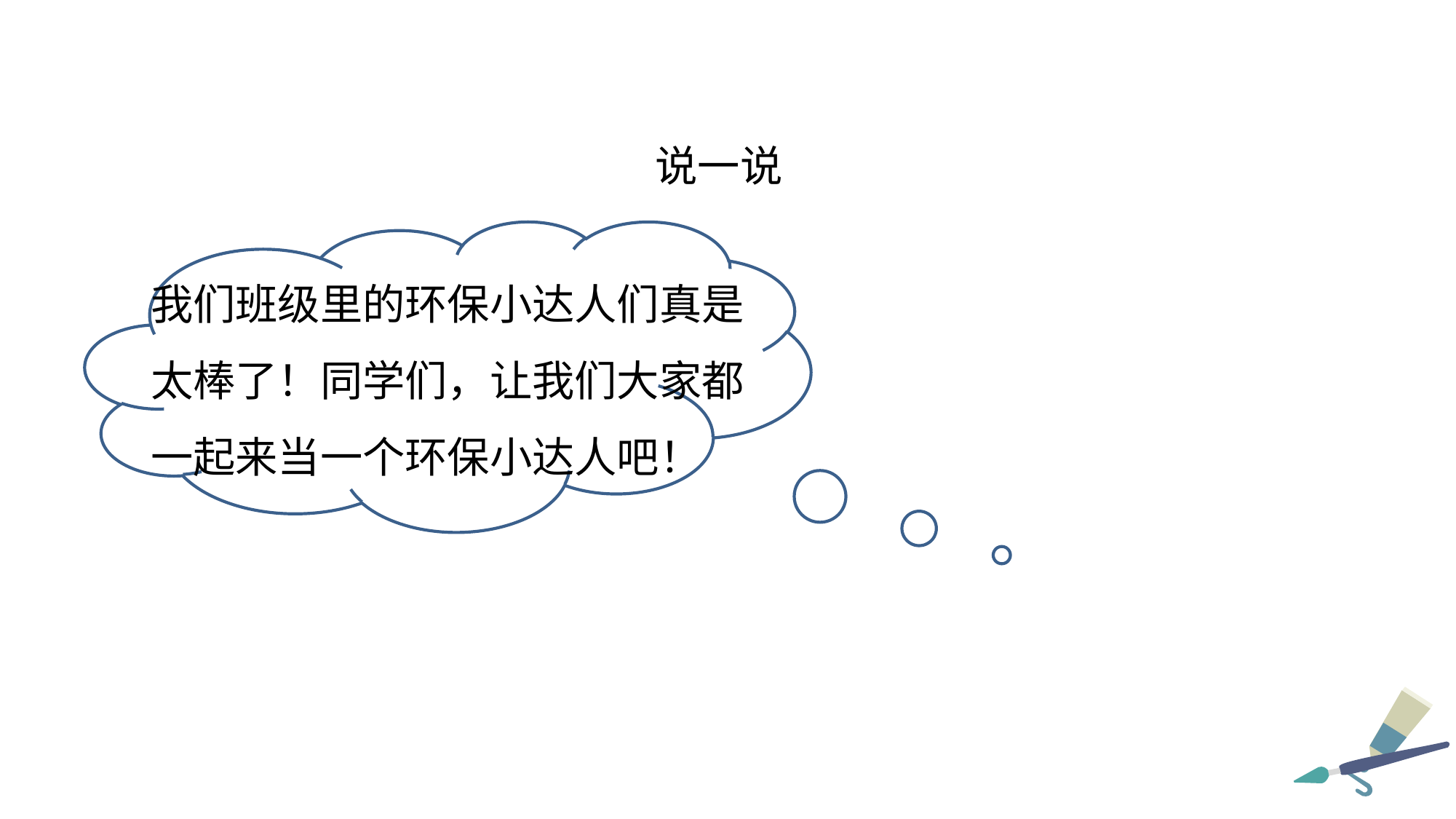

说一说

我们班级里的环保小达人们真是太棒了！同学们，让我们大家都一起来当一个环保小达人吧！